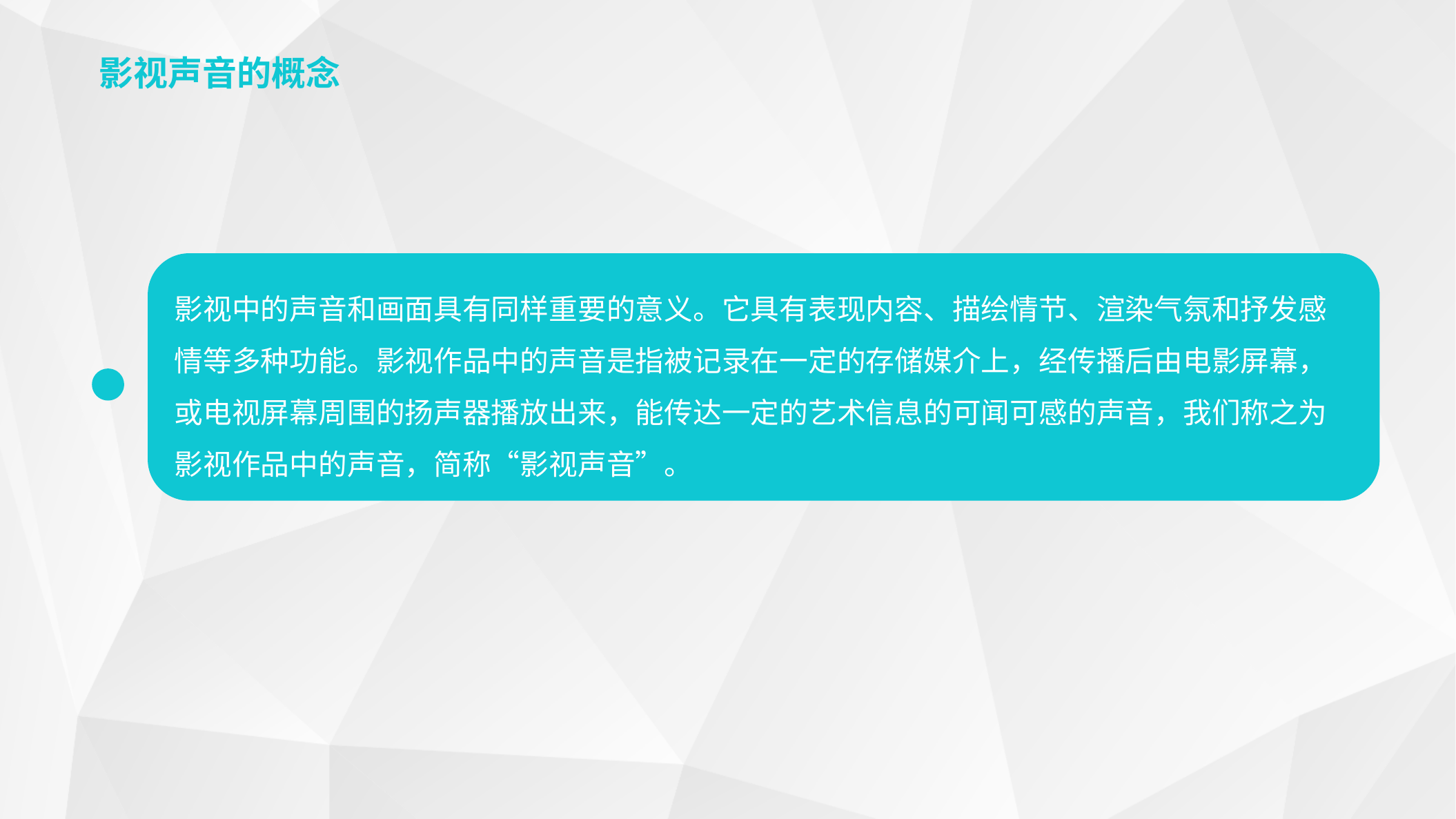

影视声音的概念
影视中的声音和画面具有同样重要的意义。它具有表现内容、描绘情节、渲染气氛和抒发感情等多种功能。影视作品中的声音是指被记录在一定的存储媒介上，经传播后由电影屏幕，或电视屏幕周围的扬声器播放出来，能传达一定的艺术信息的可闻可感的声音，我们称之为影视作品中的声音，简称“影视声音”。